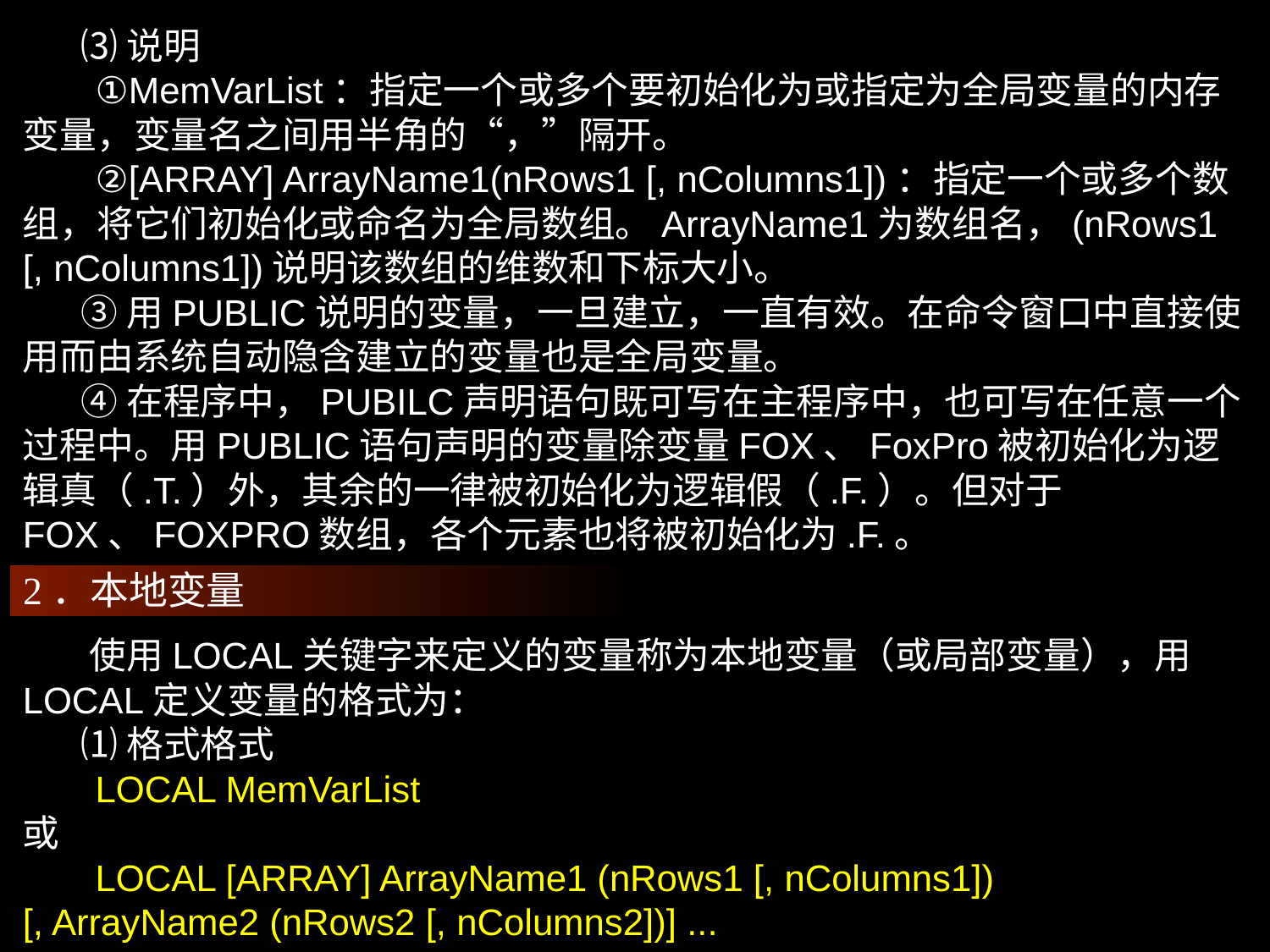

⑶说明
       ①MemVarList：指定一个或多个要初始化为或指定为全局变量的内存变量，变量名之间用半角的“，”隔开。
       ②[ARRAY] ArrayName1(nRows1 [, nColumns1])：指定一个或多个数组，将它们初始化或命名为全局数组。ArrayName1为数组名，(nRows1 [, nColumns1])说明该数组的维数和下标大小。
       ③用PUBLIC说明的变量，一旦建立，一直有效。在命令窗口中直接使用而由系统自动隐含建立的变量也是全局变量。
       ④在程序中，PUBILC声明语句既可写在主程序中，也可写在任意一个过程中。用PUBLIC语句声明的变量除变量FOX、FoxPro被初始化为逻辑真（.T.）外，其余的一律被初始化为逻辑假（.F.）。但对于FOX、FOXPRO数组，各个元素也将被初始化为.F.。
2．本地变量
       使用LOCAL关键字来定义的变量称为本地变量（或局部变量），用LOCAL定义变量的格式为：
       ⑴格式格式
       LOCAL MemVarList
或
       LOCAL [ARRAY] ArrayName1 (nRows1 [, nColumns1])
[, ArrayName2 (nRows2 [, nColumns2])] ...